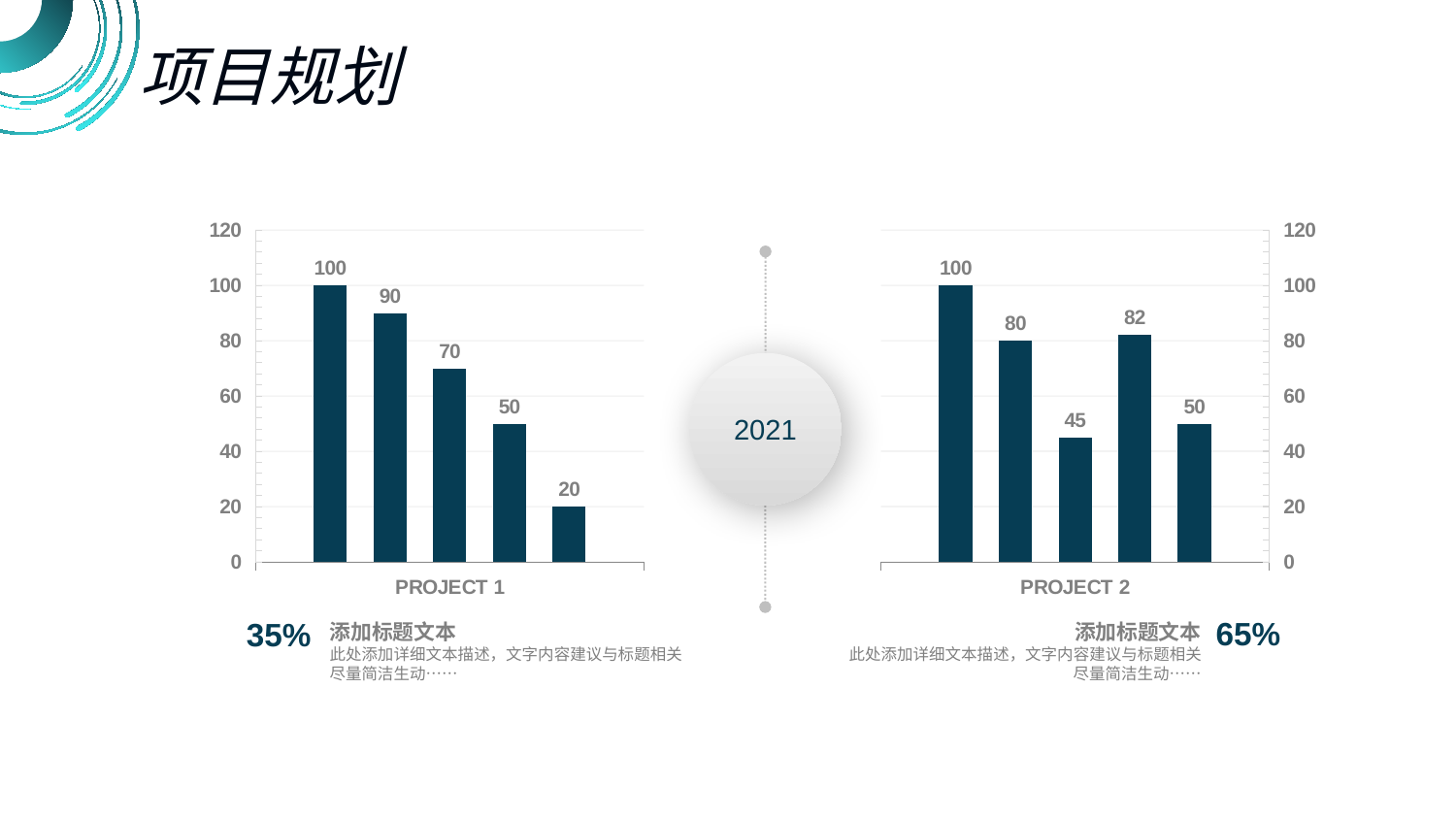

项目规划

### Chart

| Category | Series 1 | Series 2 | Series 3 | Series 32 | Series 322 |
|---|---|---|---|---|---|
| PROJECT 2 | 50.0 | 82.0 | 45.0 | 80.0 | 100.0 |

### Chart

| Category | Series 1 | Series 2 | Series 3 | Series 32 | Series 322 |
|---|---|---|---|---|---|
| PROJECT 1 | 100.0 | 90.0 | 70.0 | 50.0 | 20.0 |
2021
添加标题文本
此处添加详细文本描述，文字内容建议与标题相关尽量简洁生动……
添加标题文本
此处添加详细文本描述，文字内容建议与标题相关尽量简洁生动……
65%
35%